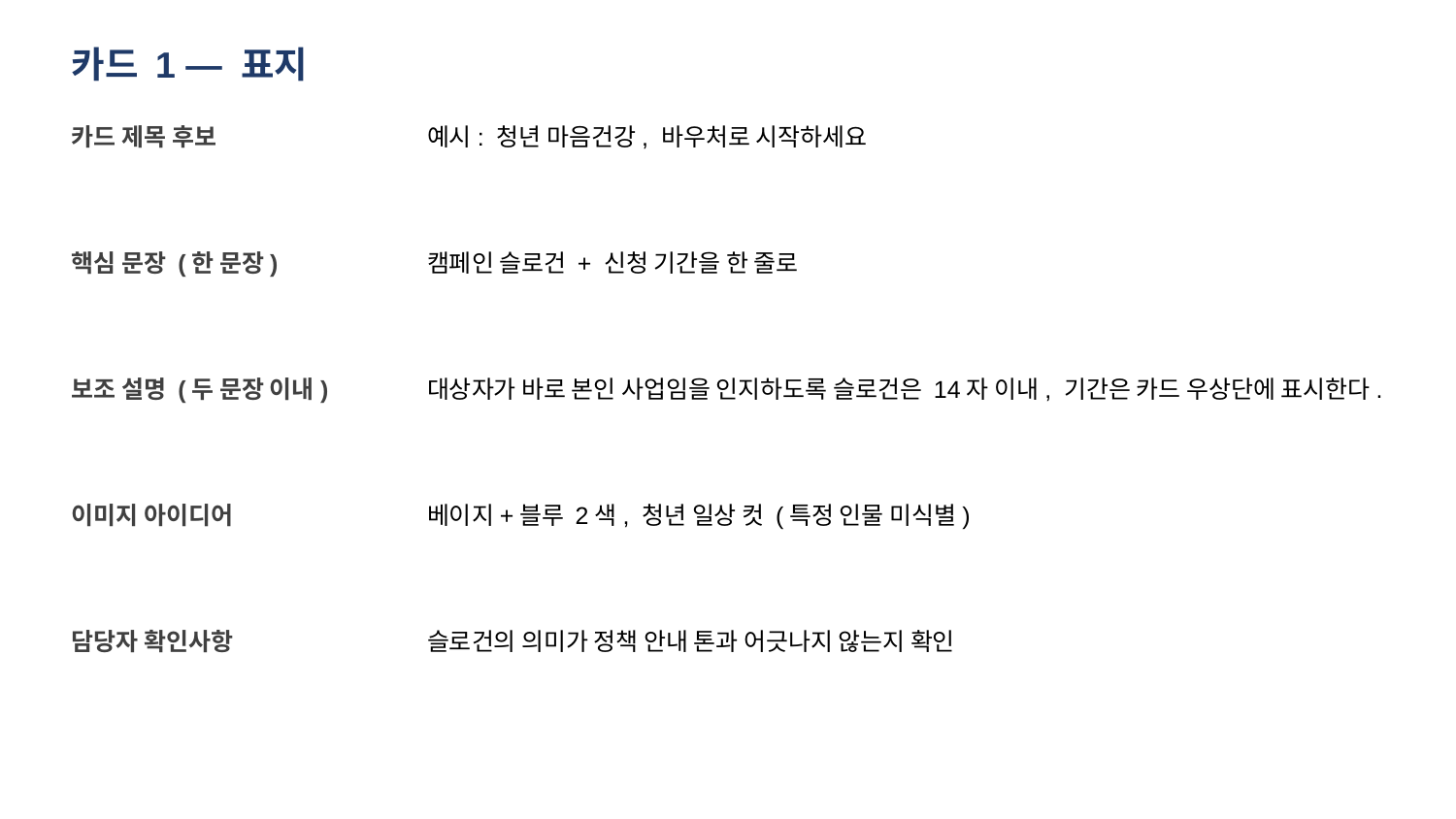

카드 1 — 표지
카드 제목 후보
예시: 청년 마음건강, 바우처로 시작하세요
핵심 문장 (한 문장)
캠페인 슬로건 + 신청 기간을 한 줄로
보조 설명 (두 문장 이내)
대상자가 바로 본인 사업임을 인지하도록 슬로건은 14자 이내, 기간은 카드 우상단에 표시한다.
이미지 아이디어
베이지+블루 2색, 청년 일상 컷 (특정 인물 미식별)
담당자 확인사항
슬로건의 의미가 정책 안내 톤과 어긋나지 않는지 확인